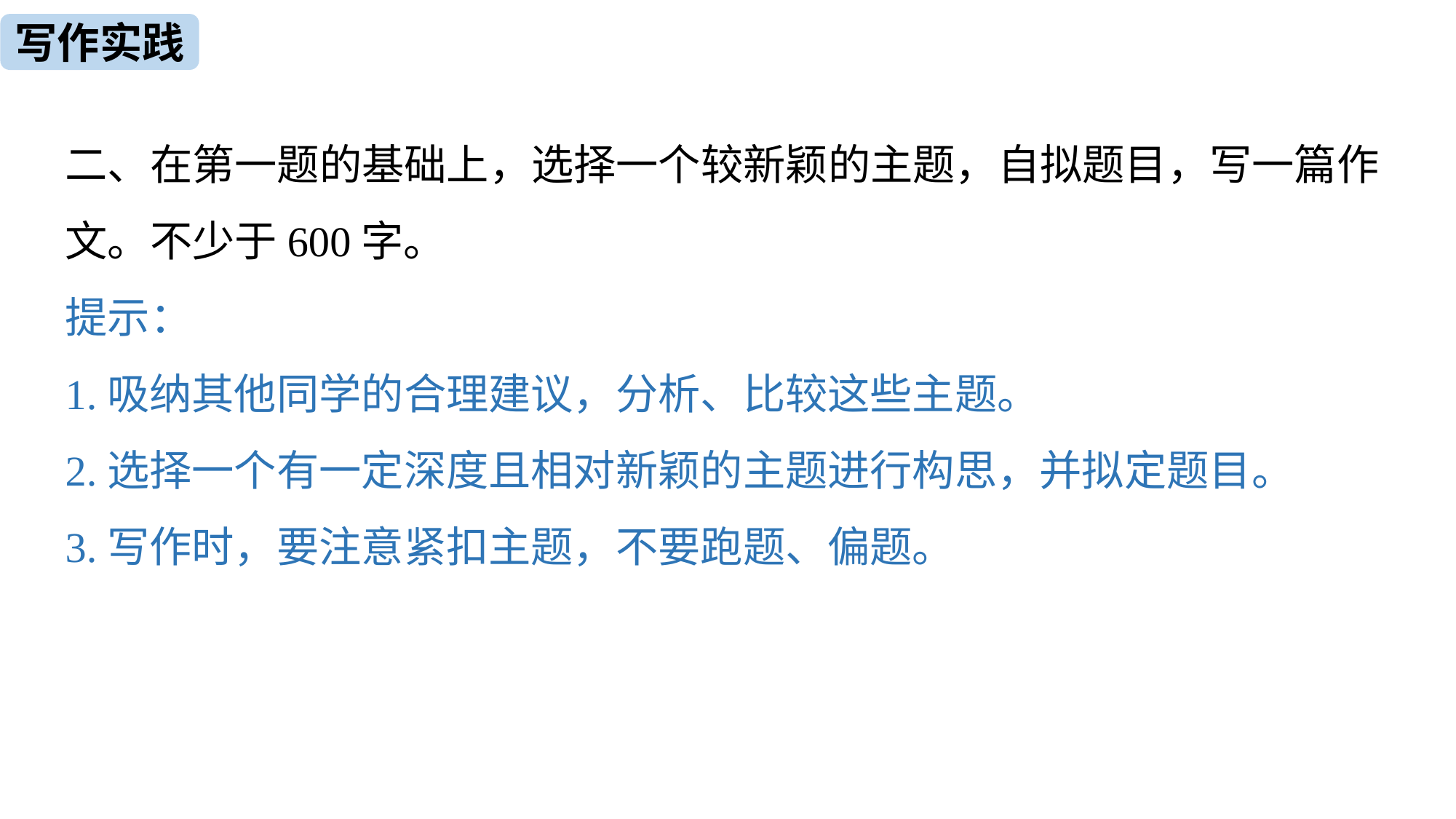

写作实践
二、在第一题的基础上，选择一个较新颖的主题，自拟题目，写一篇作文。不少于600字。
提示：
1.吸纳其他同学的合理建议，分析、比较这些主题。
2.选择一个有一定深度且相对新颖的主题进行构思，并拟定题目。
3.写作时，要注意紧扣主题，不要跑题、偏题。